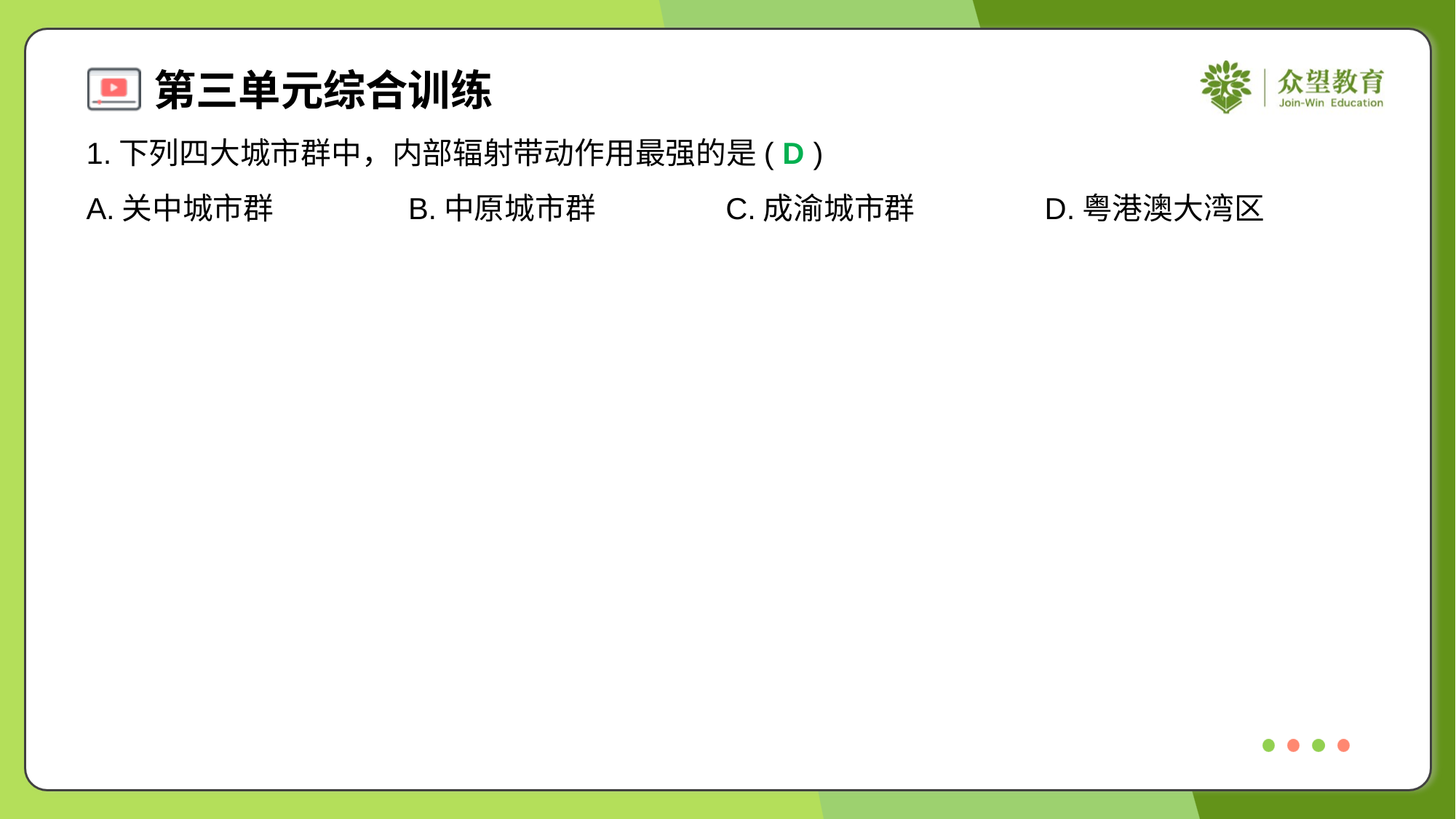

1.下列四大城市群中，内部辐射带动作用最强的是(     )
D
A.关中城市群	B.中原城市群	C.成渝城市群	D.粤港澳大湾区